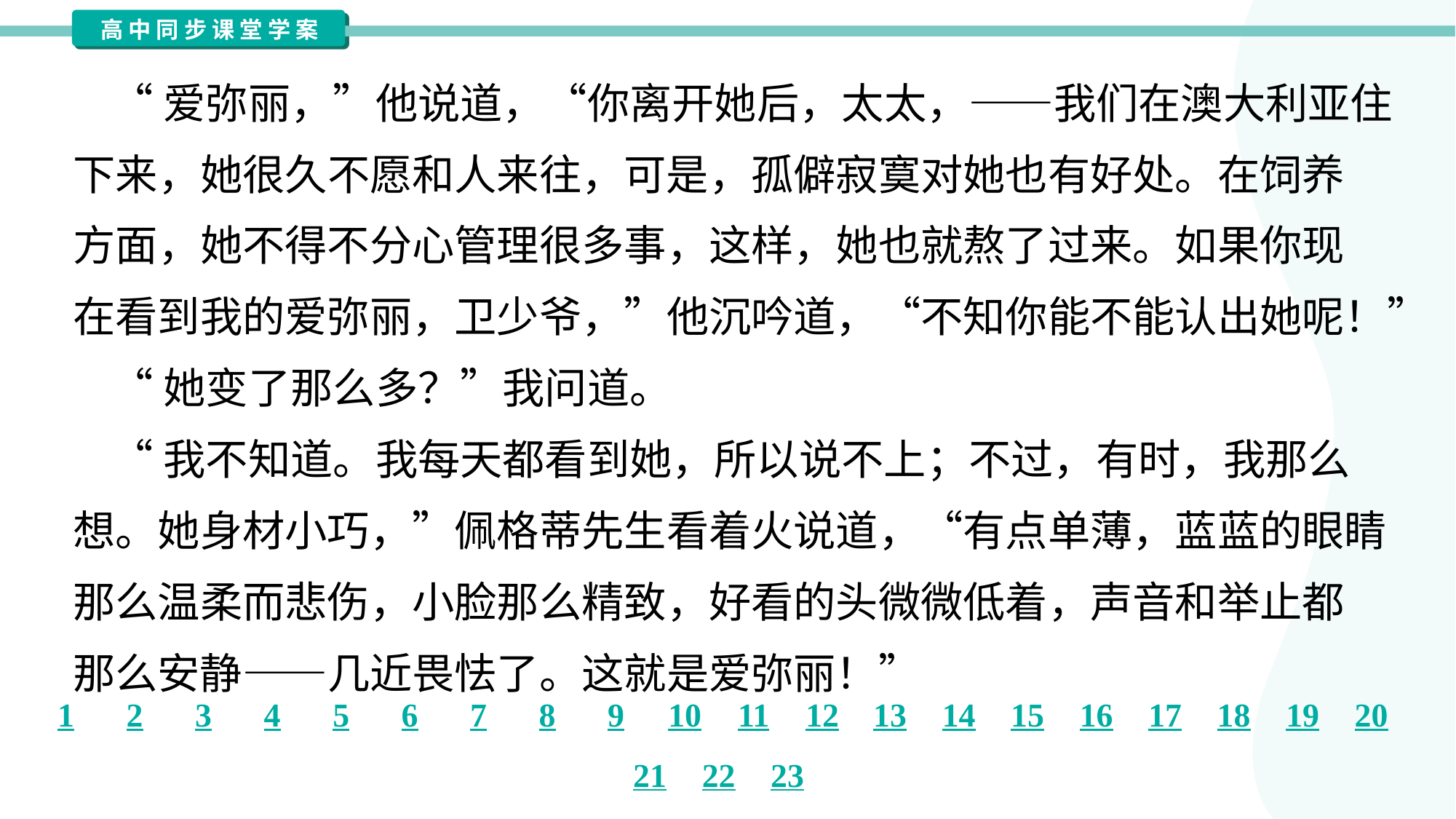

“爱弥丽，”他说道，“你离开她后，太太，——我们在澳大利亚住
下来，她很久不愿和人来往，可是，孤僻寂寞对她也有好处。在饲养
方面，她不得不分心管理很多事，这样，她也就熬了过来。如果你现
在看到我的爱弥丽，卫少爷，”他沉吟道，“不知你能不能认出她呢！”
    “她变了那么多？”我问道。
    “我不知道。我每天都看到她，所以说不上；不过，有时，我那么
想。她身材小巧，”佩格蒂先生看着火说道，“有点单薄，蓝蓝的眼睛
那么温柔而悲伤，小脸那么精致，好看的头微微低着，声音和举止都
那么安静——几近畏怯了。这就是爱弥丽！”